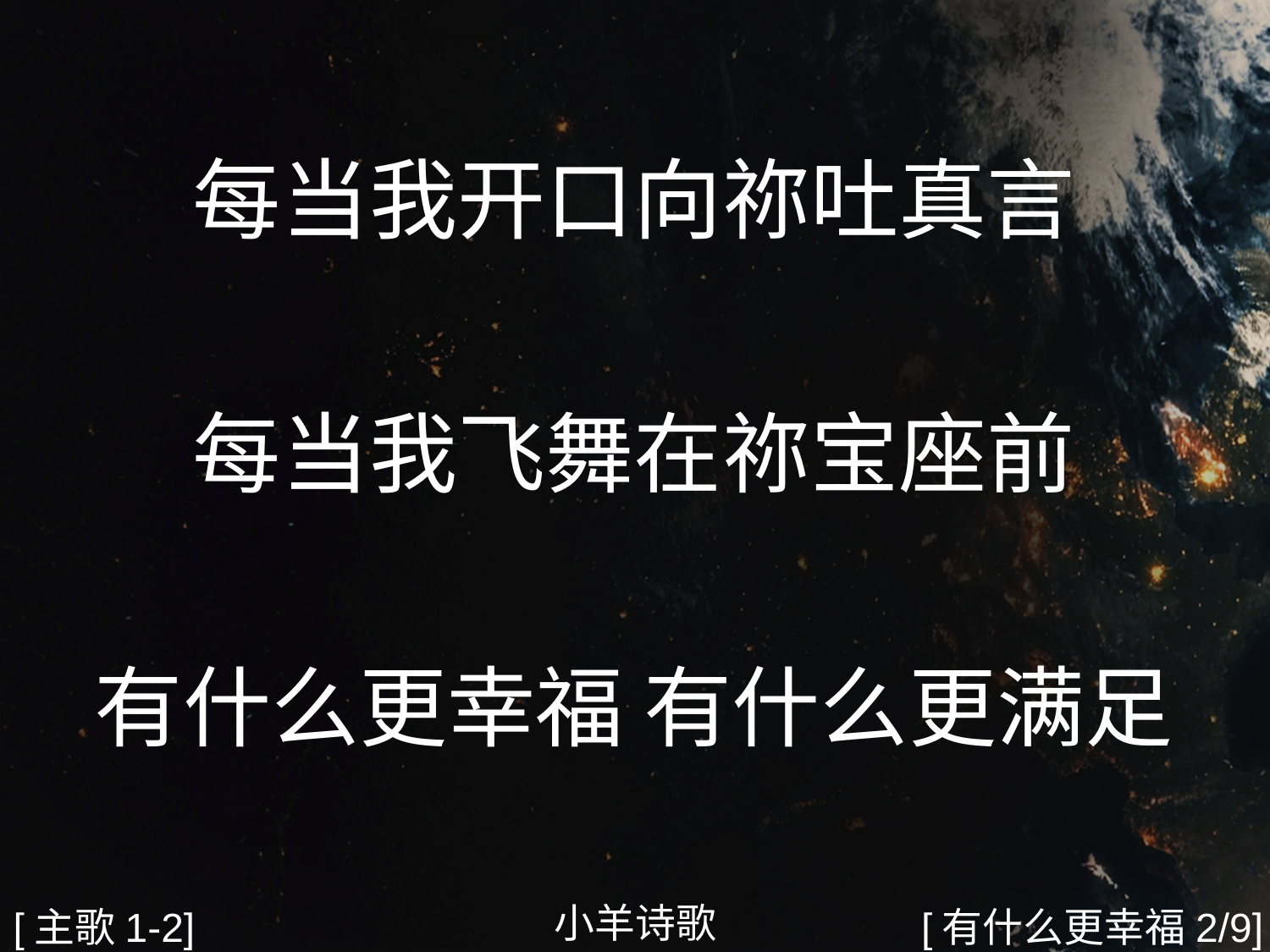

每当我开口向祢吐真言

每当我飞舞在祢宝座前

有什么更幸福 有什么更满足

#

小羊诗歌
[主歌1-2]
[有什么更幸福2/9]